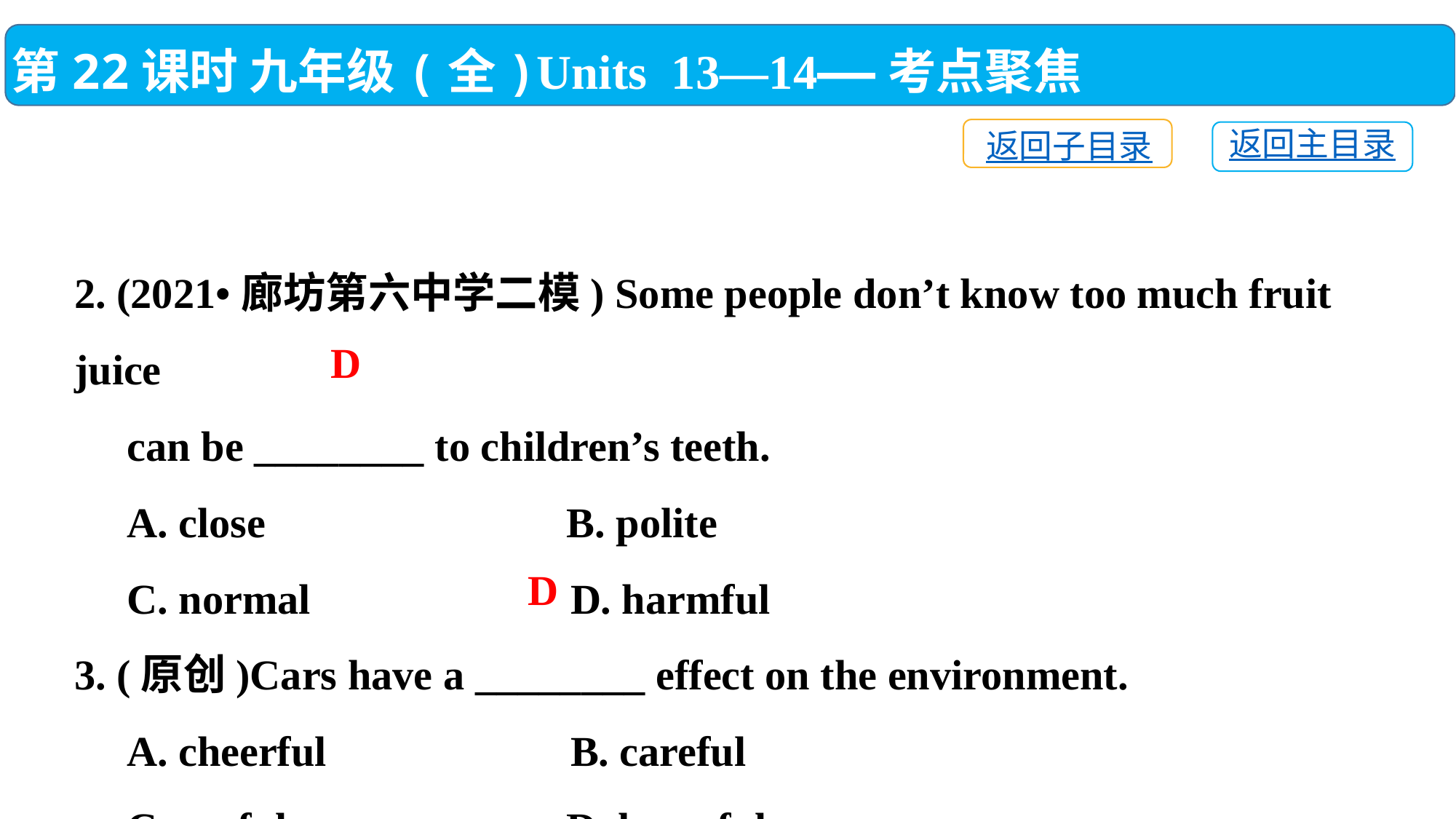

第22课时 九年级(全)Units  13—14——考点聚焦

返回子目录
返回主目录

2. (2021•廊坊第六中学二模) Some people don’t know too much fruit juice
     can be ________ to children’s teeth.
     A. close	                          B. polite
     C. normal	                D. harmful
3. (原创)Cars have a ________ effect on the environment.
     A. cheerful	                B. careful
     C. useful	                          D. harmful
D
D